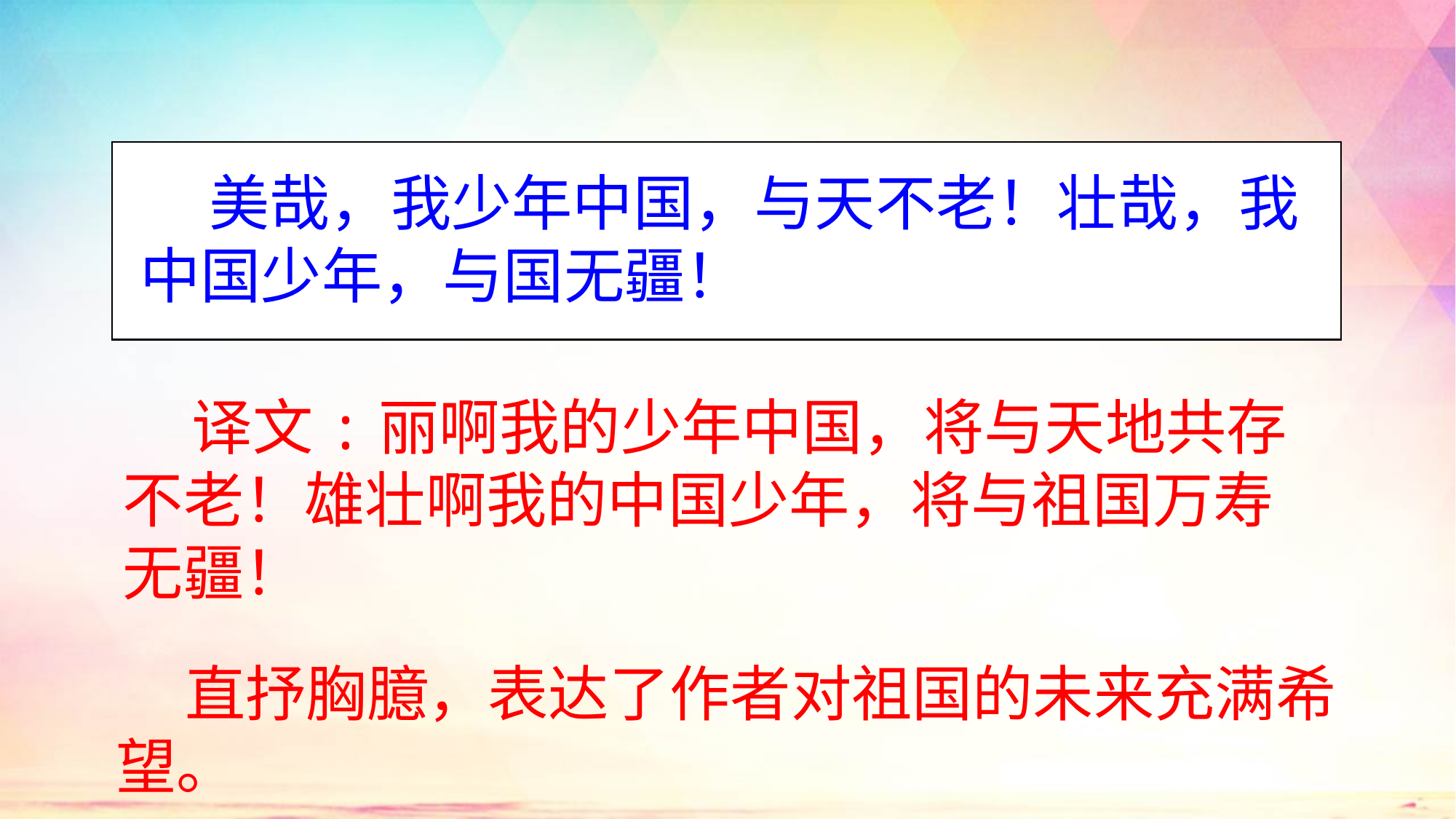

美哉，我少年中国，与天不老！壮哉，我中国少年，与国无疆！
    译文:丽啊我的少年中国，将与天地共存不老！雄壮啊我的中国少年，将与祖国万寿无疆！
    直抒胸臆，表达了作者对祖国的未来充满希望。